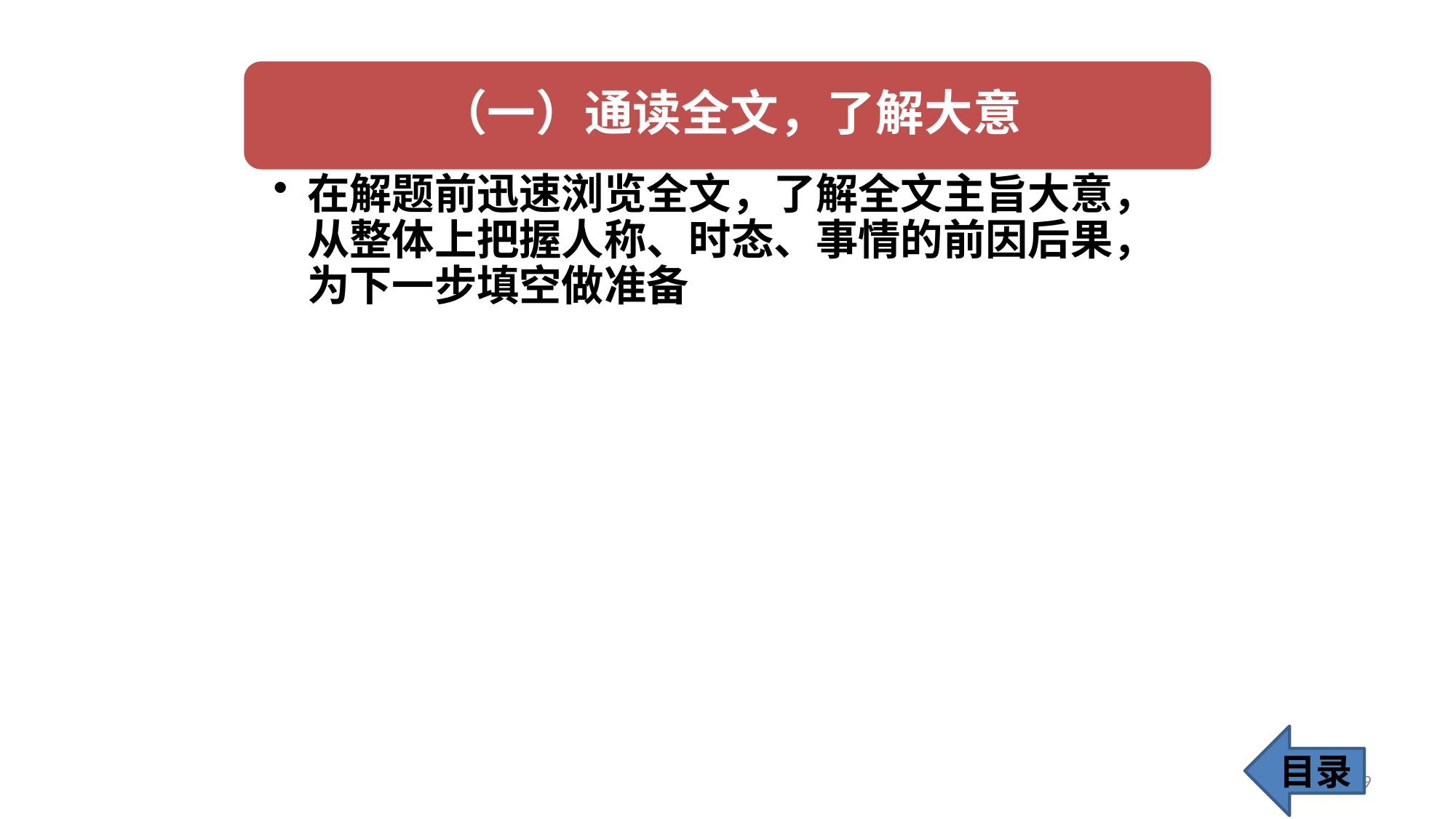

（一）通读全文，了解大意
在解题前迅速浏览全文，了解全文主旨大意，从整体上把握人称、时态、事情的前因后果，为下一步填空做准备
目录
9